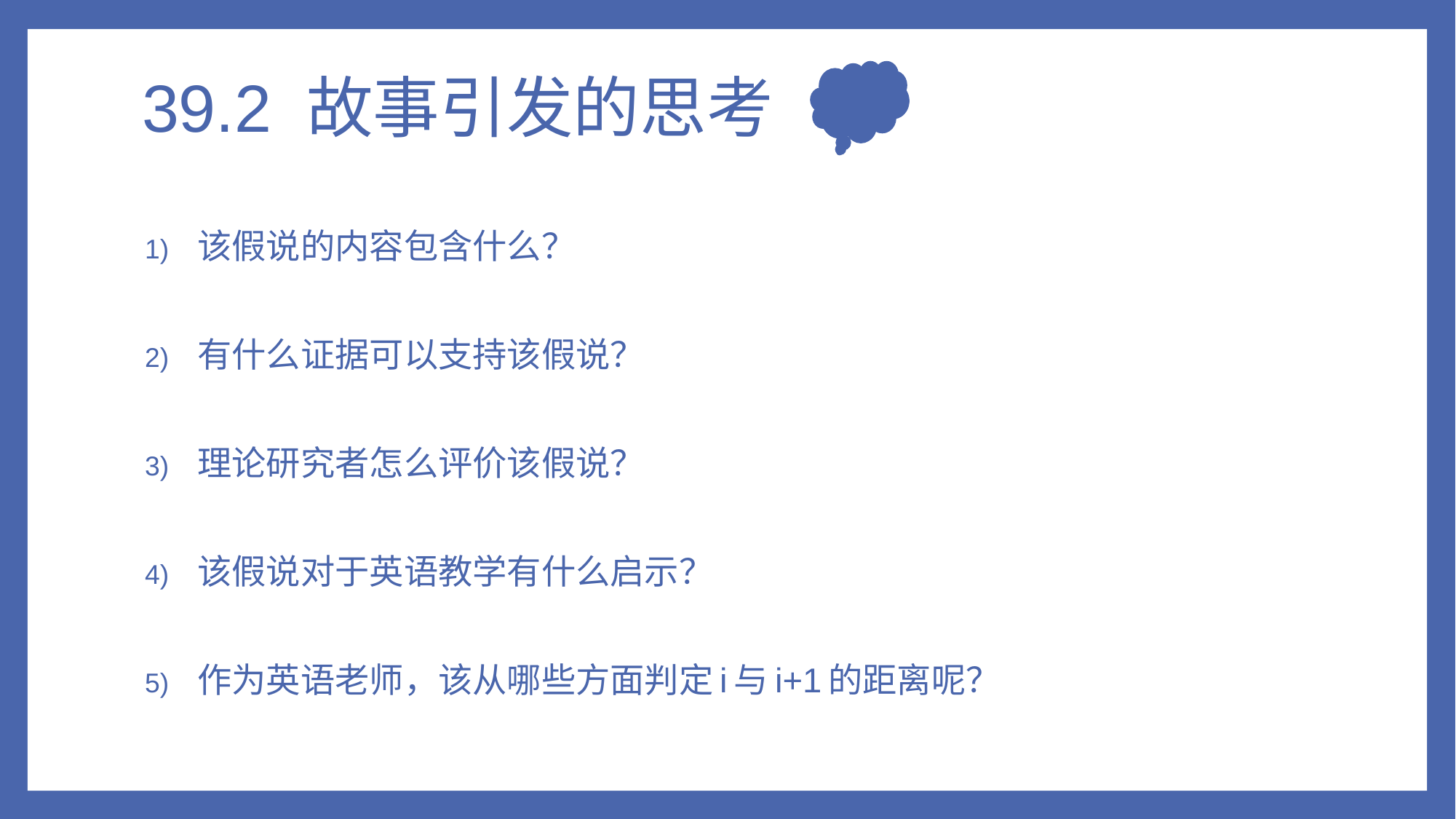

# 39.2 故事引发的思考

该假说的内容包含什么？

有什么证据可以支持该假说？

理论研究者怎么评价该假说？

该假说对于英语教学有什么启示？

作为英语老师，该从哪些方面判定i与i+1的距离呢？